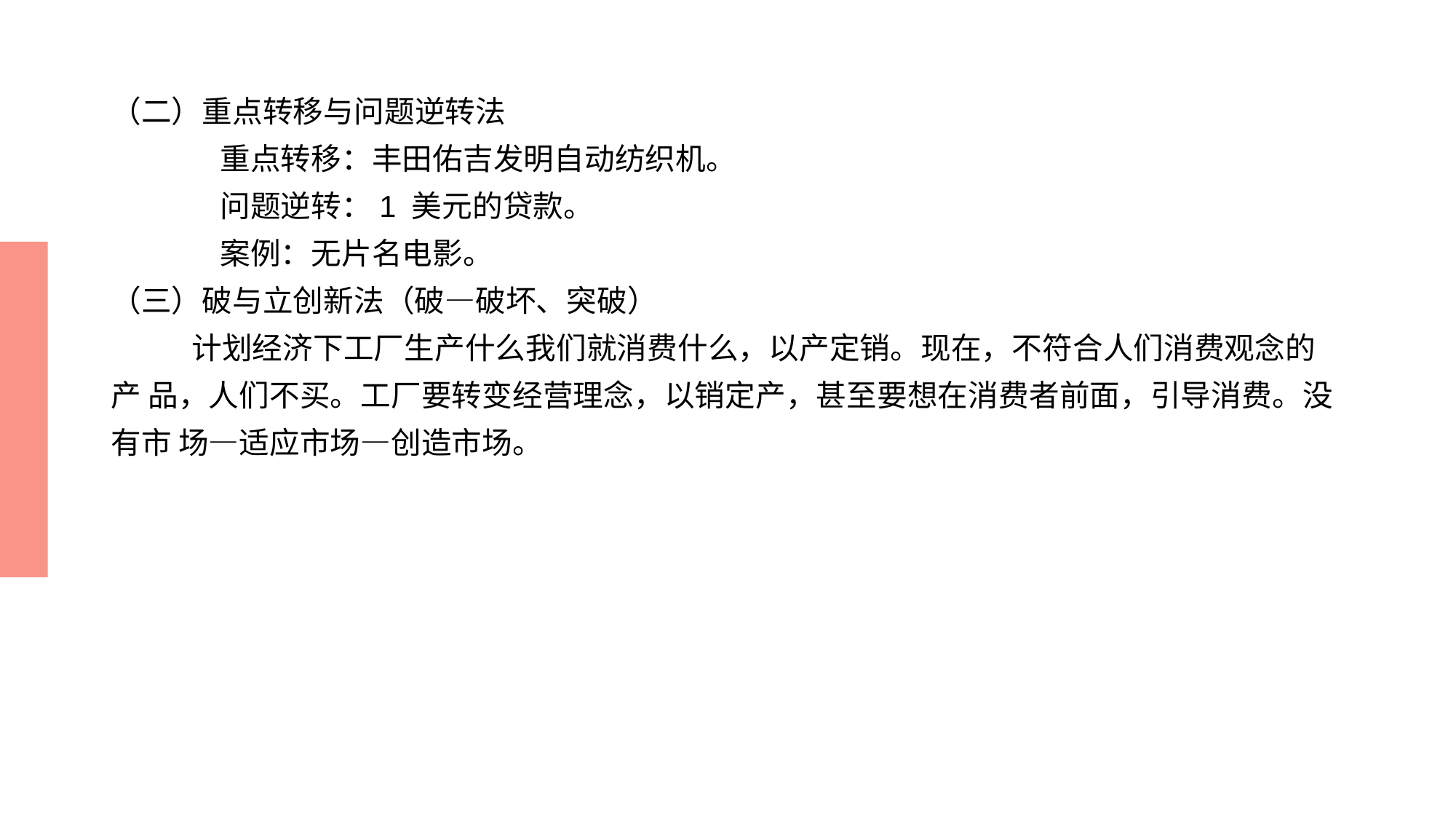

# （二）重点转移与问题逆转法 重点转移：丰田佑吉发明自动纺织机。 问题逆转：1 美元的贷款。 案例：无片名电影。 （三）破与立创新法（破—破坏、突破） 计划经济下工厂生产什么我们就消费什么，以产定销。现在，不符合人们消费观念的产 品，人们不买。工厂要转变经营理念，以销定产，甚至要想在消费者前面，引导消费。没有市 场—适应市场—创造市场。